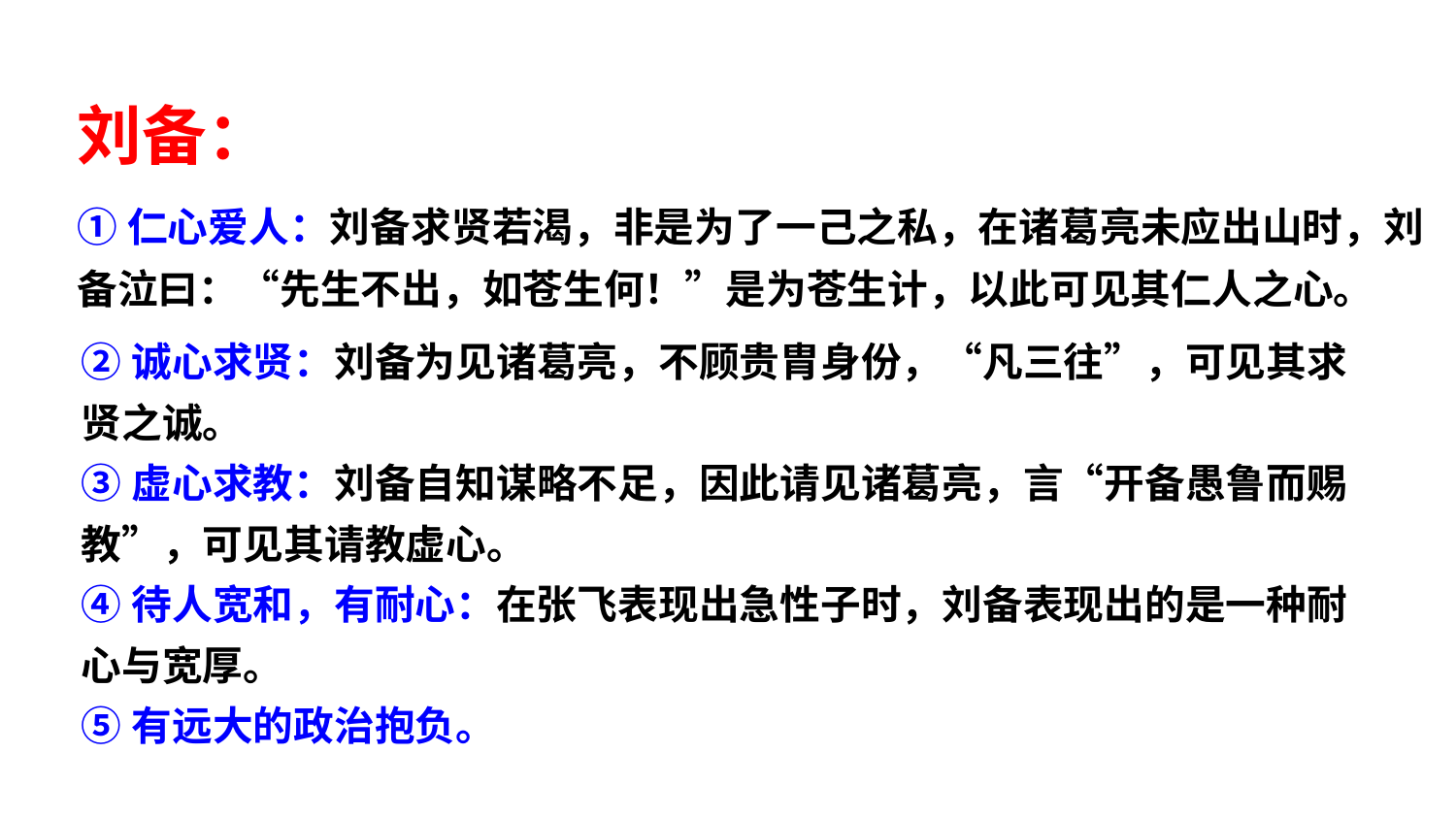

刘备：
①仁心爱人：刘备求贤若渴，非是为了一己之私，在诸葛亮未应出山时，刘备泣曰：“先生不出，如苍生何！”是为苍生计，以此可见其仁人之心。
②诚心求贤：刘备为见诸葛亮，不顾贵胄身份，“凡三往”，可见其求贤之诚。
③虚心求教：刘备自知谋略不足，因此请见诸葛亮，言“开备愚鲁而赐教”，可见其请教虚心。
④待人宽和，有耐心：在张飞表现出急性子时，刘备表现出的是一种耐心与宽厚。
⑤有远大的政治抱负。